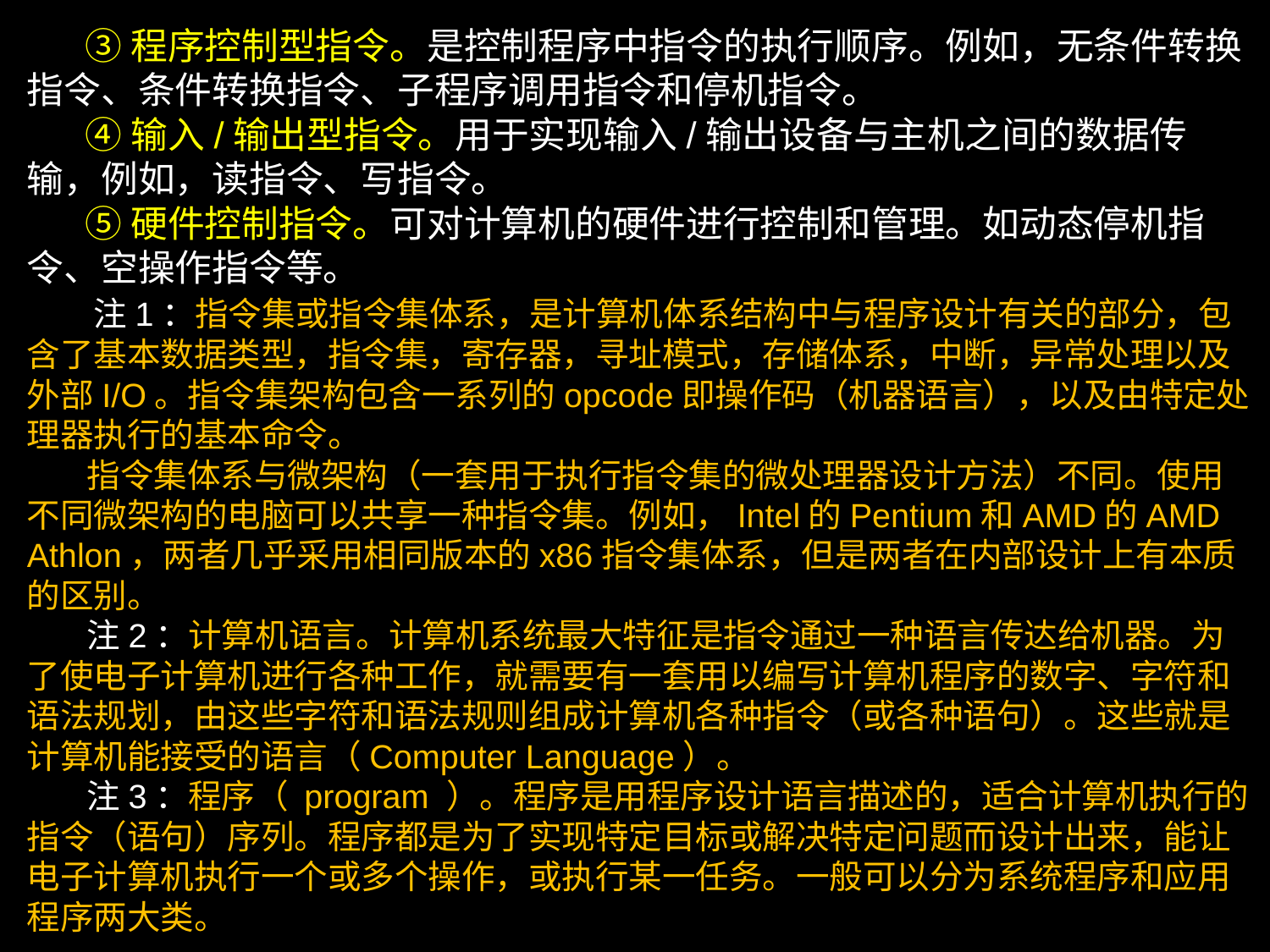

③程序控制型指令。是控制程序中指令的执行顺序。例如，无条件转换指令、条件转换指令、子程序调用指令和停机指令。
       ④输入/输出型指令。用于实现输入/输出设备与主机之间的数据传输，例如，读指令、写指令。
       ⑤硬件控制指令。可对计算机的硬件进行控制和管理。如动态停机指令、空操作指令等。
       注1：指令集或指令集体系，是计算机体系结构中与程序设计有关的部分，包含了基本数据类型，指令集，寄存器，寻址模式，存储体系，中断，异常处理以及外部I/O。指令集架构包含一系列的opcode即操作码（机器语言），以及由特定处理器执行的基本命令。
       指令集体系与微架构（一套用于执行指令集的微处理器设计方法）不同。使用不同微架构的电脑可以共享一种指令集。例如，Intel的Pentium和AMD的AMD Athlon，两者几乎采用相同版本的x86指令集体系，但是两者在内部设计上有本质的区别。
       注2：计算机语言。计算机系统最大特征是指令通过一种语言传达给机器。为了使电子计算机进行各种工作，就需要有一套用以编写计算机程序的数字、字符和语法规划，由这些字符和语法规则组成计算机各种指令（或各种语句）。这些就是计算机能接受的语言（Computer Language）。
       注3：程序（ program ）。程序是用程序设计语言描述的，适合计算机执行的指令（语句）序列。程序都是为了实现特定目标或解决特定问题而设计出来，能让电子计算机执行一个或多个操作，或执行某一任务。一般可以分为系统程序和应用程序两大类。